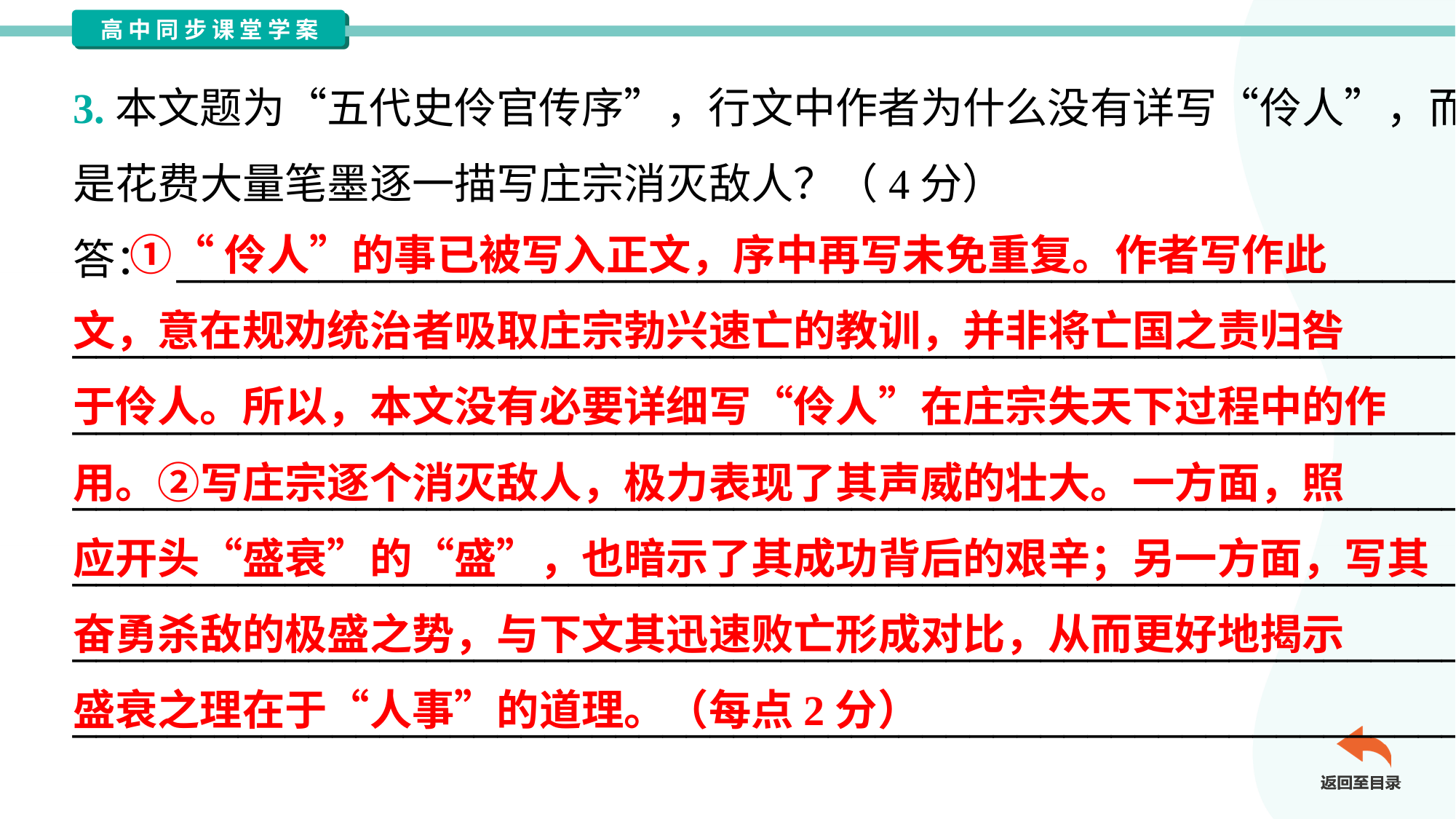

3.本文题为“五代史伶官传序”，行文中作者为什么没有详写“伶人”，而
是花费大量笔墨逐一描写庄宗消灭敌人？（4分）
答： ________________________________________________________
_____________________________________________________________
_____________________________________________________________
_____________________________________________________________
_____________________________________________________________
_____________________________________________________________
_____________________________________________________________
      ①“伶人”的事已被写入正文，序中再写未免重复。作者写作此
文，意在规劝统治者吸取庄宗勃兴速亡的教训，并非将亡国之责归咎
于伶人。所以，本文没有必要详细写“伶人”在庄宗失天下过程中的作
用。②写庄宗逐个消灭敌人，极力表现了其声威的壮大。一方面，照
应开头“盛衰”的“盛”，也暗示了其成功背后的艰辛；另一方面，写其
奋勇杀敌的极盛之势，与下文其迅速败亡形成对比，从而更好地揭示
盛衰之理在于“人事”的道理。（每点2分）